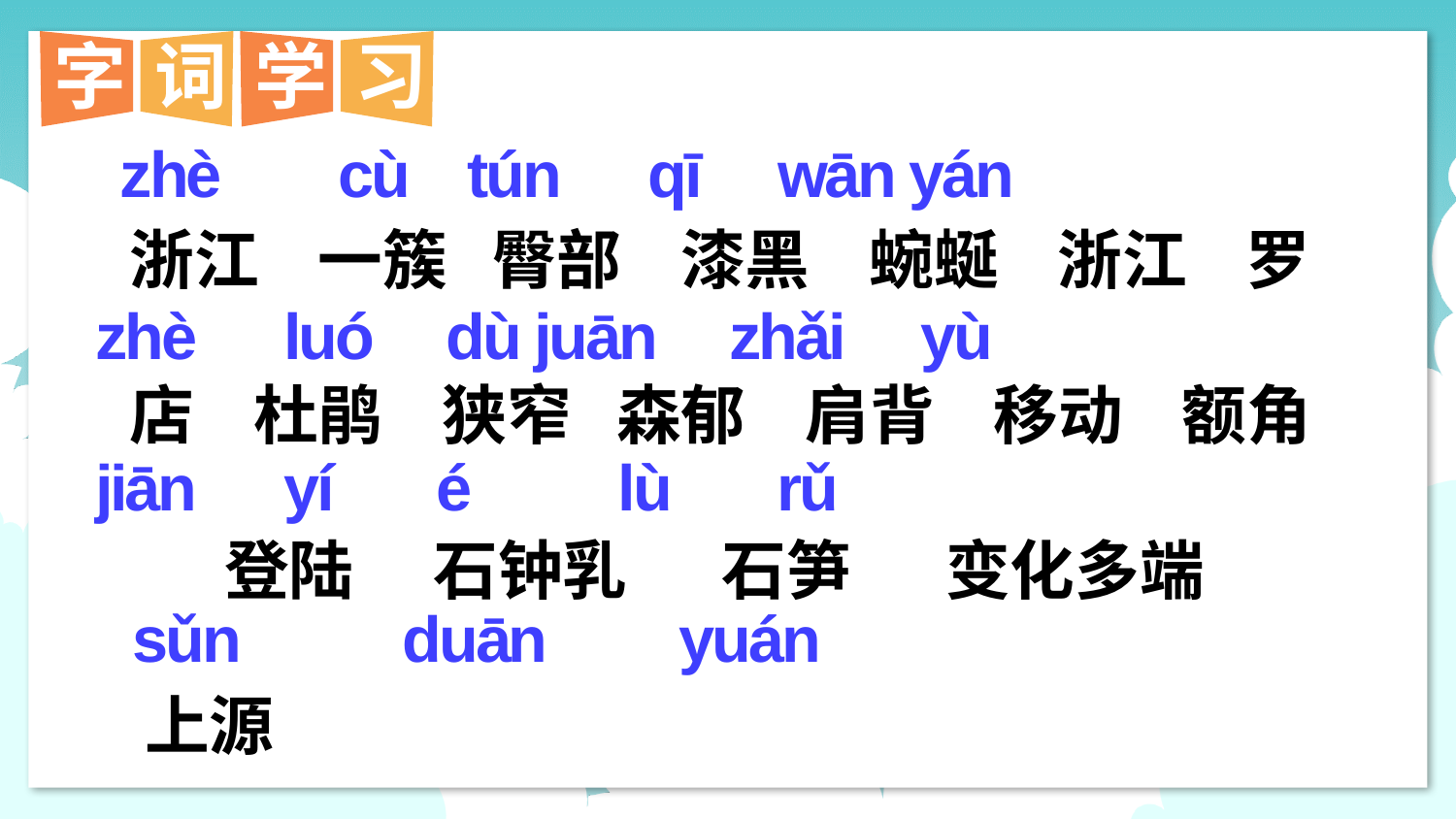

字
词
学
习
zhè        cù    tún      qī     wān yán
浙江    一簇   臀部    漆黑    蜿蜒    浙江    罗店    杜鹃    狭窄   森郁    肩背    移动    额角　  登陆　 石钟乳  　石笋　  变化多端　      上源
zhè      luó     dù juān     zhǎi     yù
jiān      yí       é          lù       rǔ
sǔn           duān         yuán